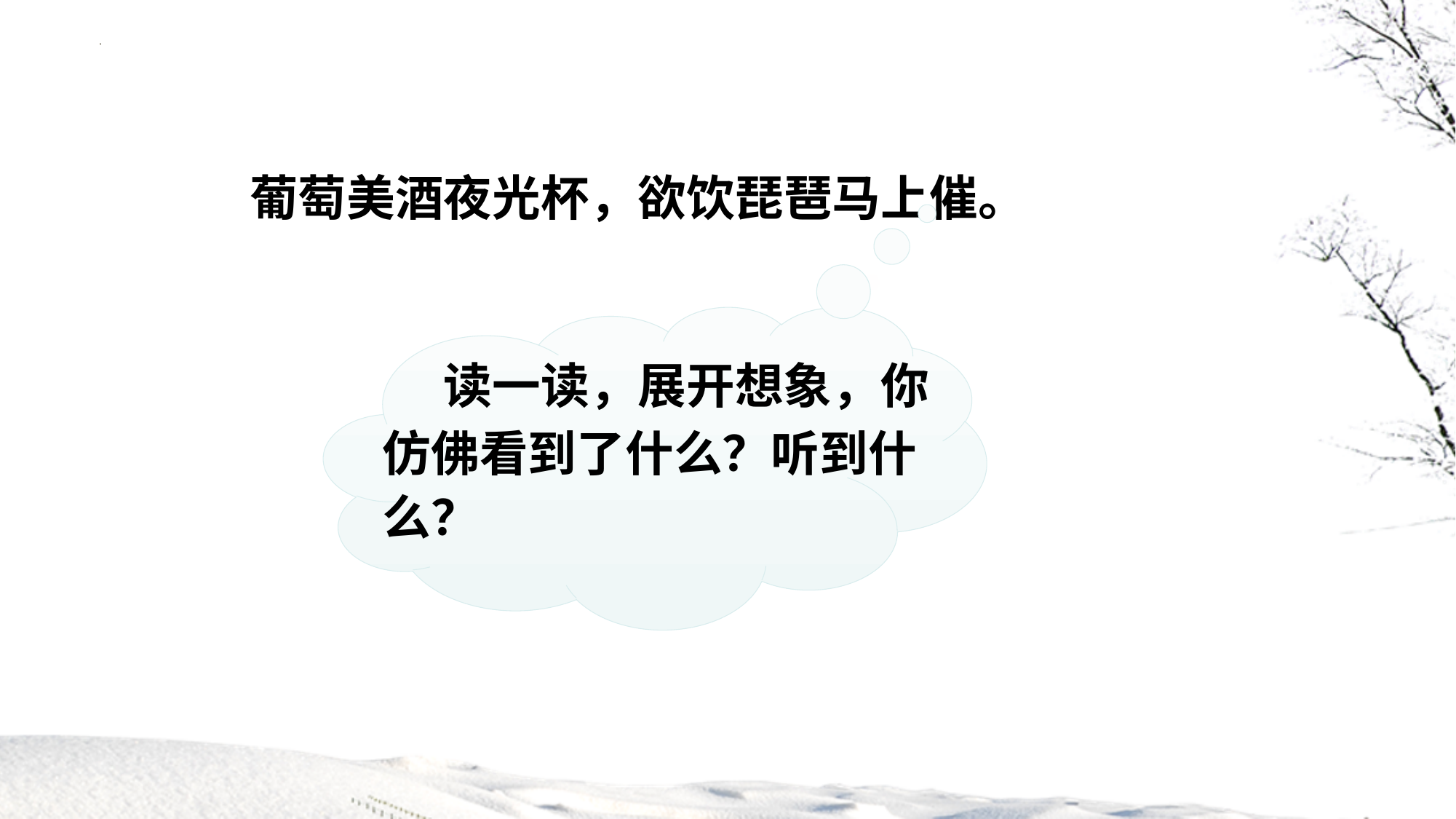

葡萄美酒夜光杯，欲饮琵琶马上催。

   读一读，展开想象，你仿佛看到了什么？听到什么？